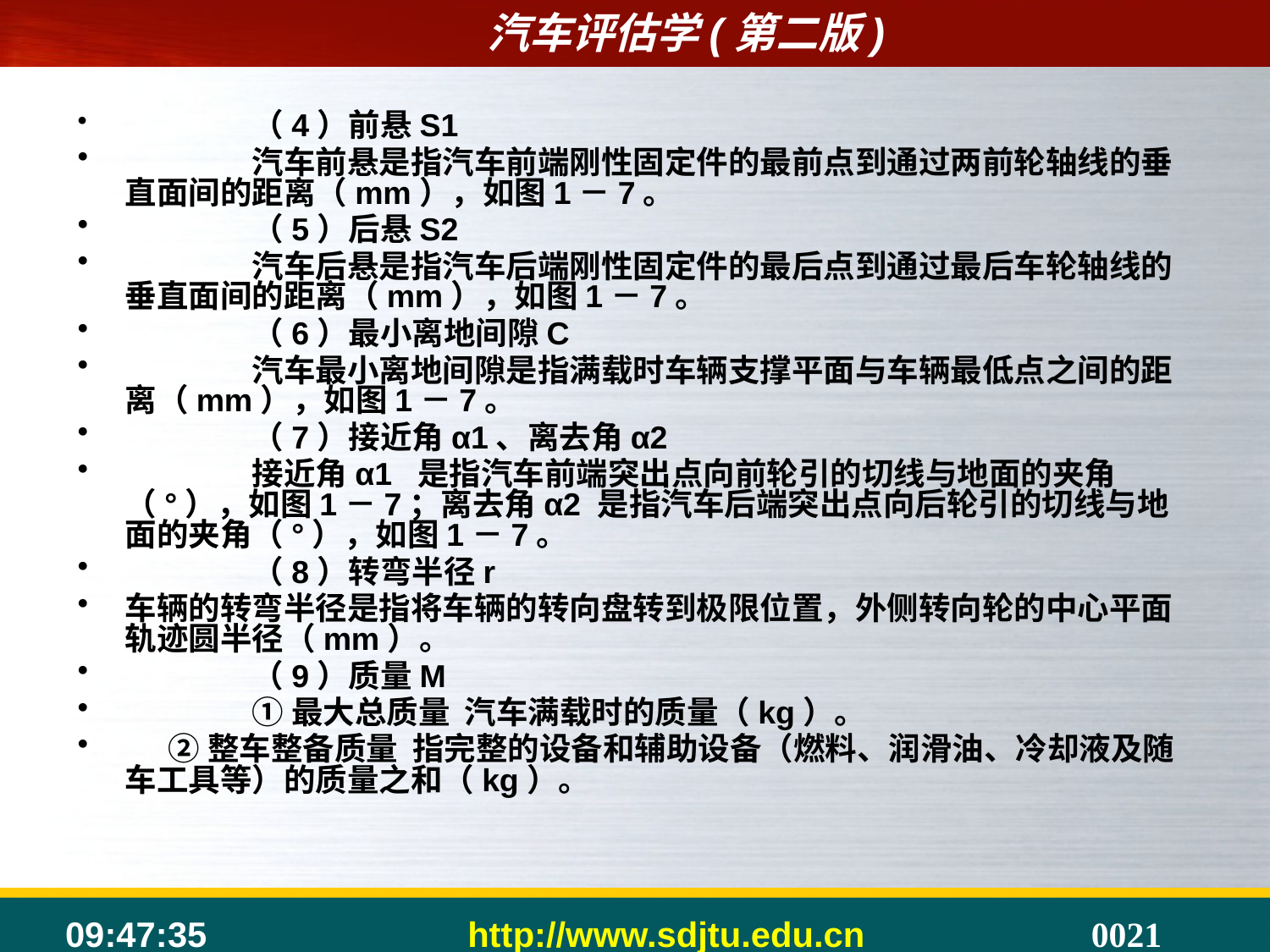

（4）前悬S1
	汽车前悬是指汽车前端刚性固定件的最前点到通过两前轮轴线的垂直面间的距离（mm），如图1－7。
	（5）后悬S2
	汽车后悬是指汽车后端刚性固定件的最后点到通过最后车轮轴线的垂直面间的距离（mm），如图1－7。
	（6）最小离地间隙C
	汽车最小离地间隙是指满载时车辆支撑平面与车辆最低点之间的距离（mm），如图1－7。
	（7）接近角α1、离去角α2
	接近角α1  是指汽车前端突出点向前轮引的切线与地面的夹角（°），如图1－7；离去角α2 是指汽车后端突出点向后轮引的切线与地面的夹角（°），如图1－7。
	（8）转弯半径r
车辆的转弯半径是指将车辆的转向盘转到极限位置，外侧转向轮的中心平面轨迹圆半径（mm）。
	（9）质量M
	①最大总质量  汽车满载时的质量（kg）。
      ②整车整备质量  指完整的设备和辅助设备（燃料、润滑油、冷却液及随车工具等）的质量之和（kg）。